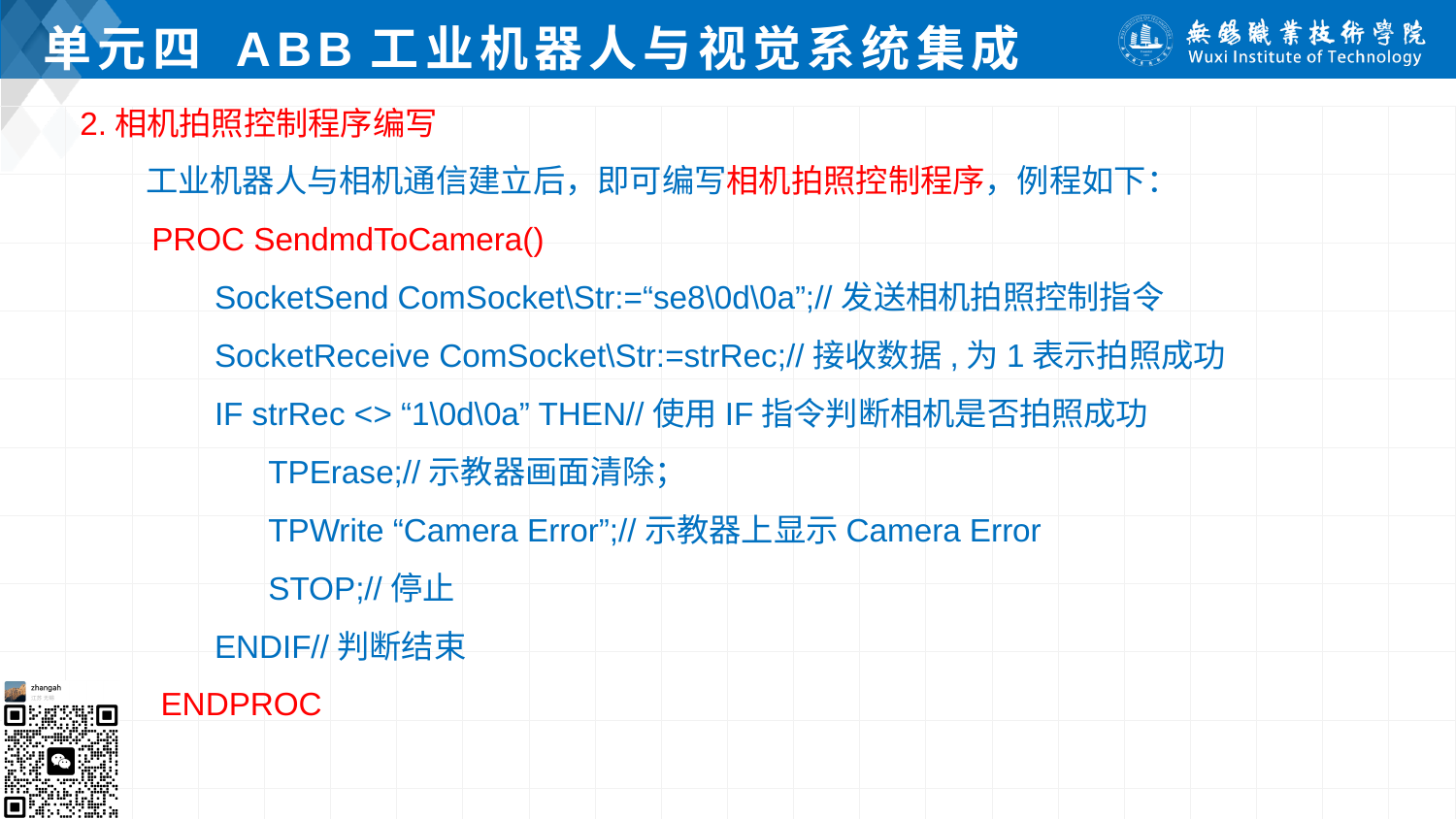

# 单元四 ABB工业机器人与视觉系统集成
2.相机拍照控制程序编写
        工业机器人与相机通信建立后，即可编写相机拍照控制程序，例程如下：
        PROC SendmdToCamera()
               SocketSend ComSocket\Str:=“se8\0d\0a”;//发送相机拍照控制指令
               SocketReceive ComSocket\Str:=strRec;//接收数据,为1表示拍照成功
               IF strRec <> “1\0d\0a” THEN//使用IF指令判断相机是否拍照成功
                     TPErase;//示教器画面清除；
                     TPWrite “Camera Error”;//示教器上显示Camera Error
                     STOP;//停止
               ENDIF//判断结束
         ENDPROC